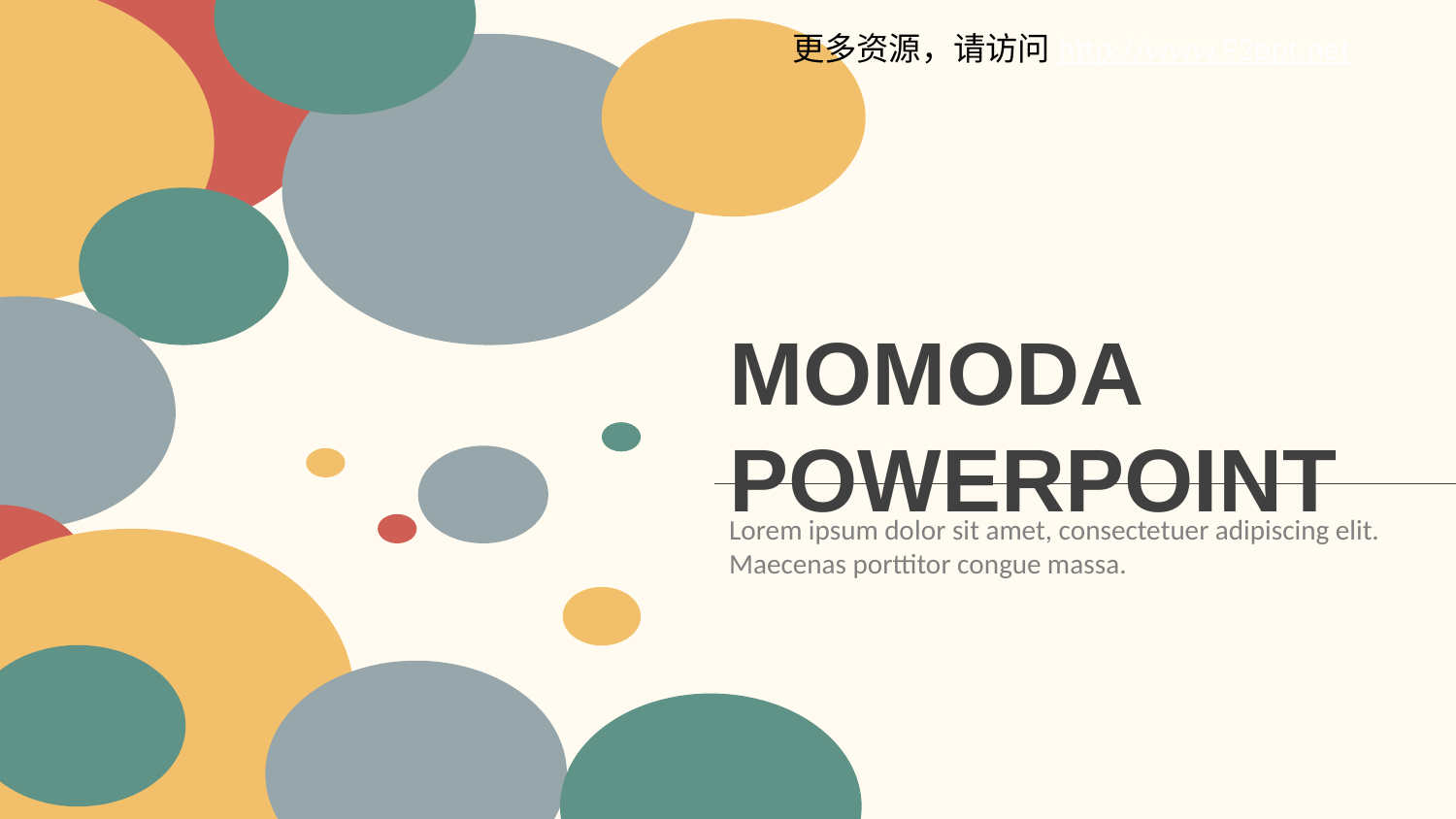

更多资源，请访问http://www.92ppt.net

MOMODA
POWERPOINT

Lorem ipsum dolor sit amet, consectetuer adipiscing elit. Maecenas porttitor congue massa.